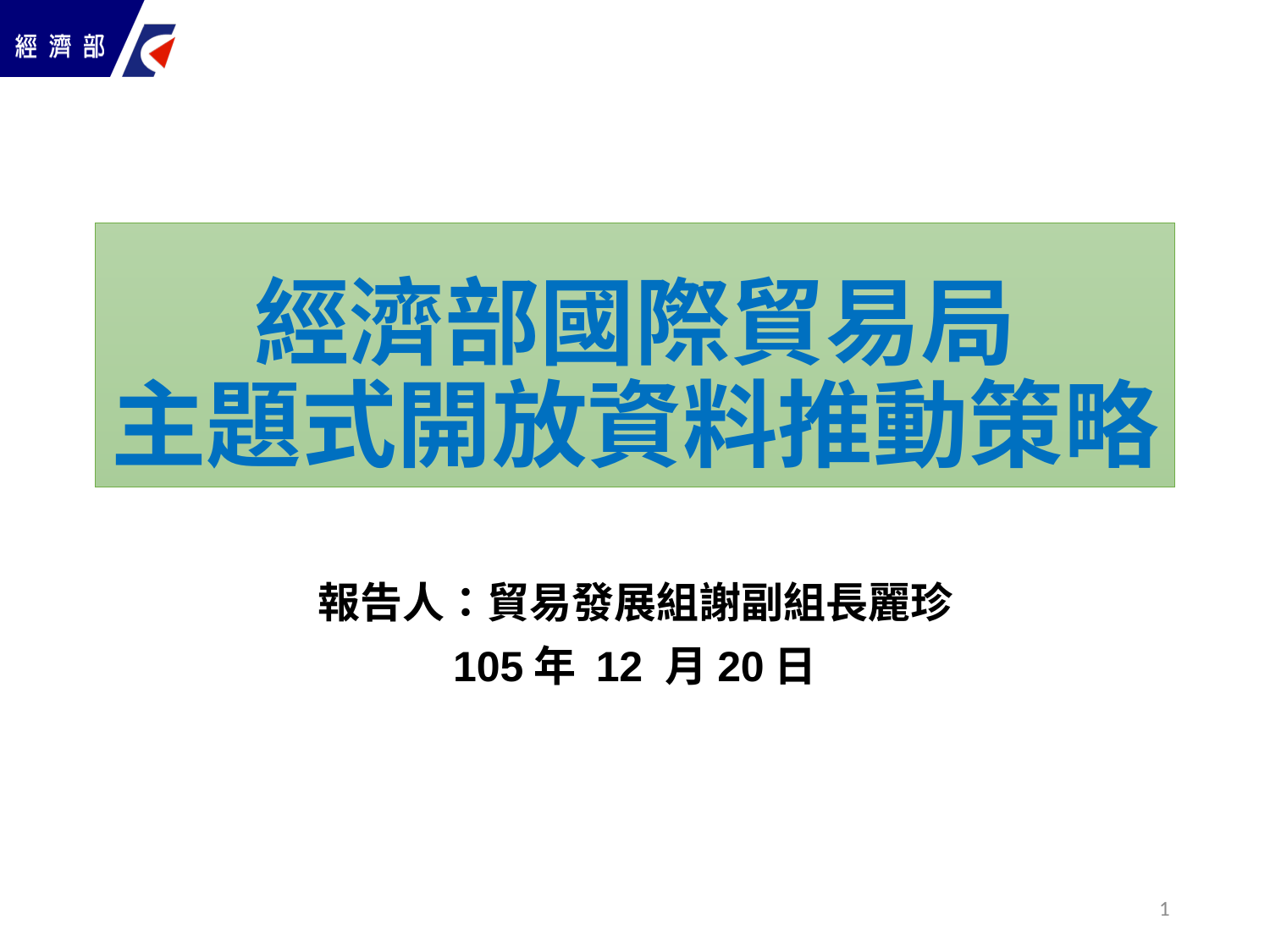

# 經濟部國際貿易局 主題式開放資料推動策略
報告人：貿易發展組謝副組長麗珍
105年 12 月20日

1